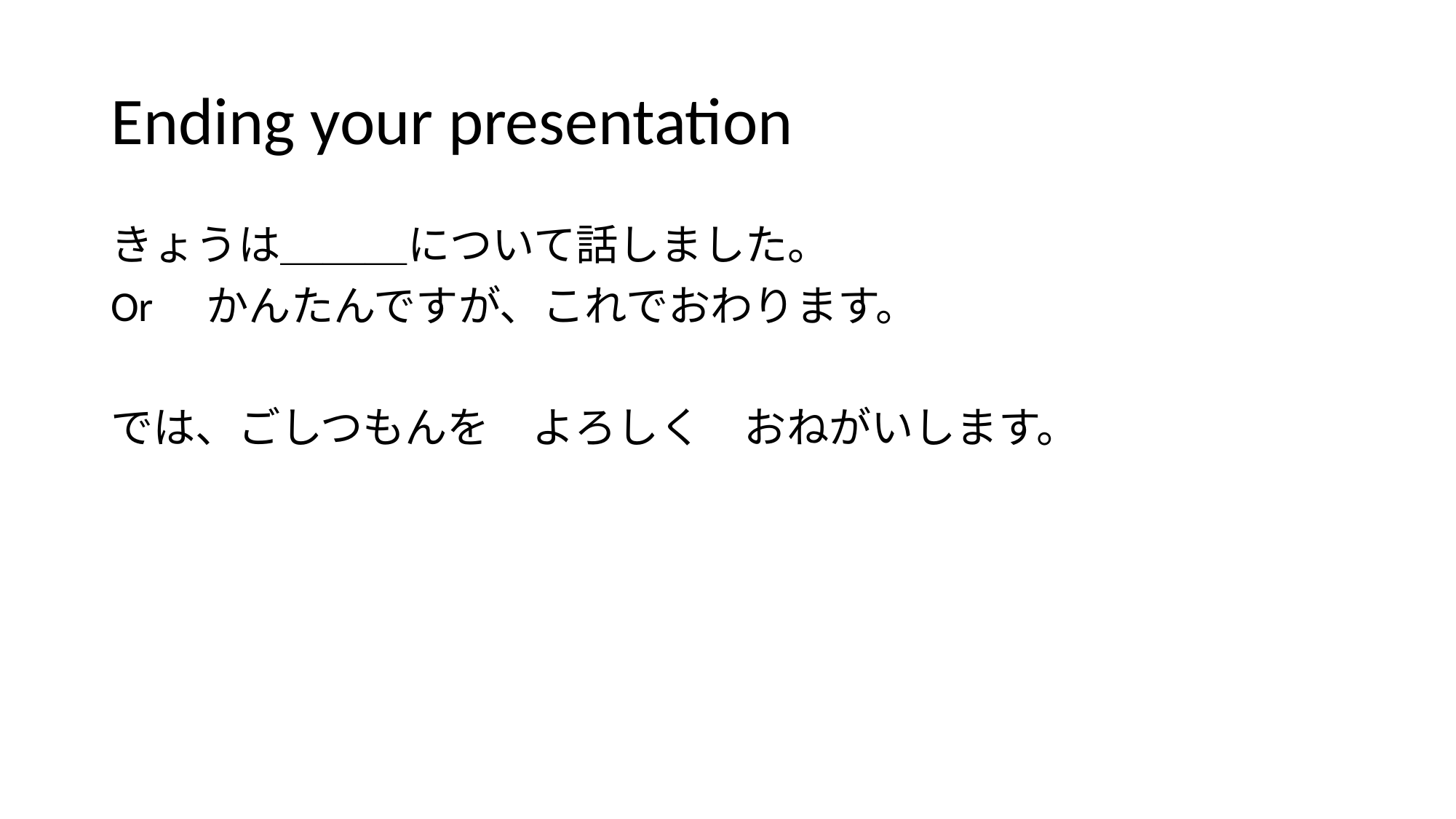

# Ending your presentation
きょうは＿＿＿について話しました。
Or　かんたんですが、これでおわります。

では、ごしつもんを　よろしく　おねがいします。